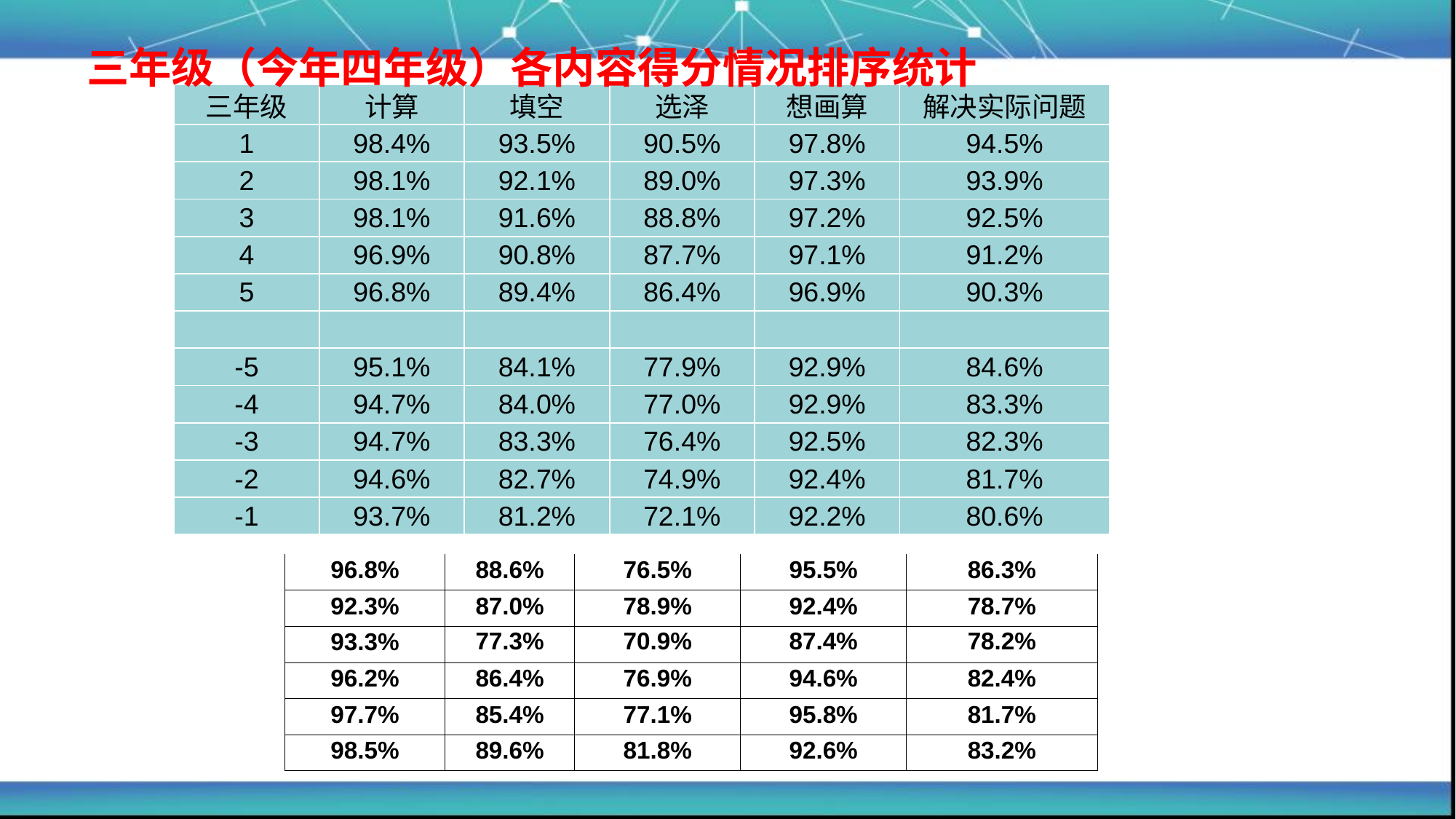

三年级（今年四年级）各内容得分情况排序统计
| 三年级 | 计算 | 填空 | 选泽 | 想画算 | 解决实际问题 |
| --- | --- | --- | --- | --- | --- |
| 1 | 98.4% | 93.5% | 90.5% | 97.8% | 94.5% |
| 2 | 98.1% | 92.1% | 89.0% | 97.3% | 93.9% |
| 3 | 98.1% | 91.6% | 88.8% | 97.2% | 92.5% |
| 4 | 96.9% | 90.8% | 87.7% | 97.1% | 91.2% |
| 5 | 96.8% | 89.4% | 86.4% | 96.9% | 90.3% |
|  |  |  |  |  |  |
| -5 | 95.1% | 84.1% | 77.9% | 92.9% | 84.6% |
| -4 | 94.7% | 84.0% | 77.0% | 92.9% | 83.3% |
| -3 | 94.7% | 83.3% | 76.4% | 92.5% | 82.3% |
| -2 | 94.6% | 82.7% | 74.9% | 92.4% | 81.7% |
| -1 | 93.7% | 81.2% | 72.1% | 92.2% | 80.6% |
| 96.8% | 88.6% | 76.5% | 95.5% | 86.3% |
| --- | --- | --- | --- | --- |
| 92.3% | 87.0% | 78.9% | 92.4% | 78.7% |
| 93.3% | 77.3% | 70.9% | 87.4% | 78.2% |
| 96.2% | 86.4% | 76.9% | 94.6% | 82.4% |
| 97.7% | 85.4% | 77.1% | 95.8% | 81.7% |
| 98.5% | 89.6% | 81.8% | 92.6% | 83.2% |